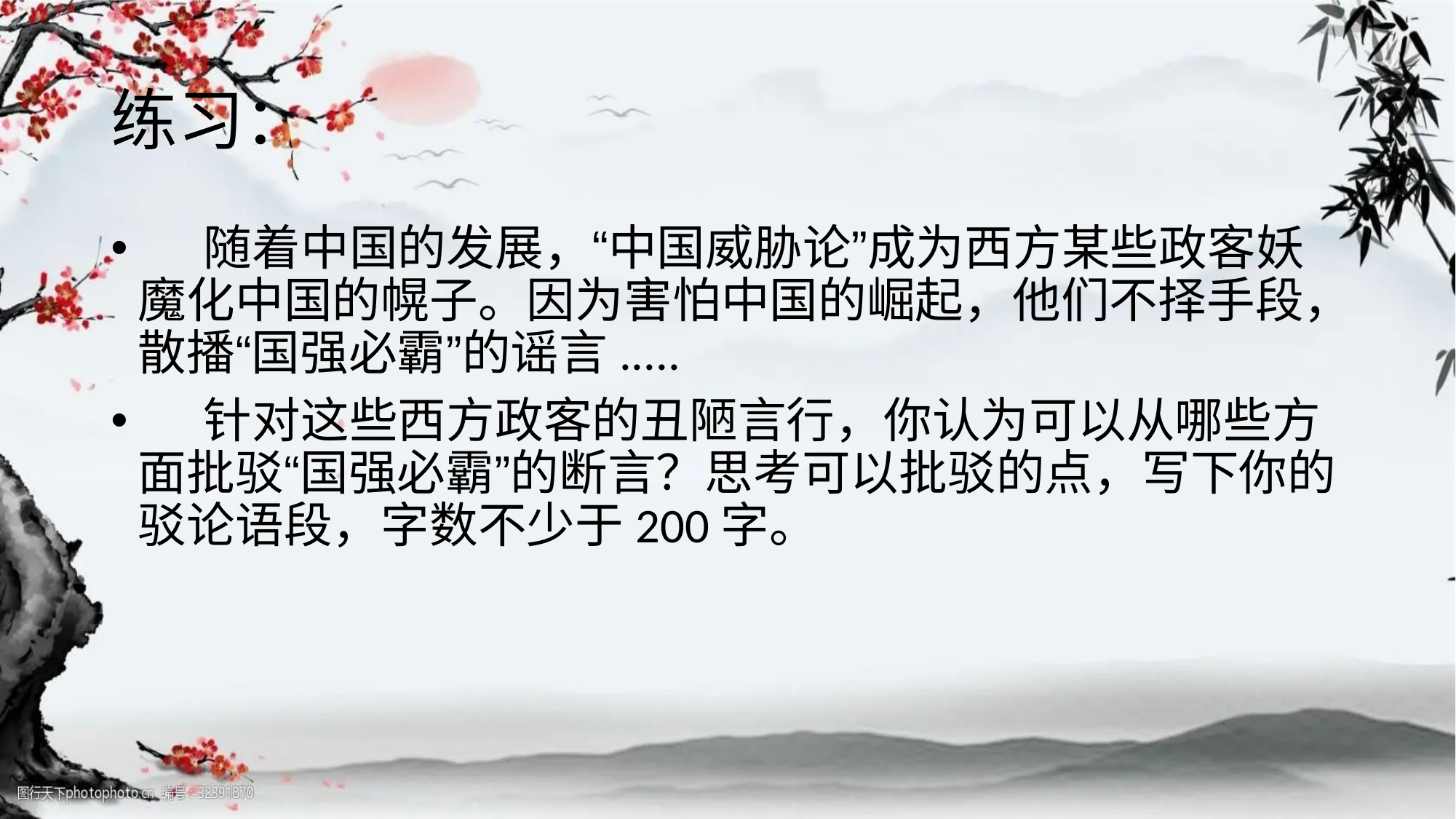

# 练习：
    随着中国的发展，“中国威胁论”成为西方某些政客妖魔化中国的幌子。因为害怕中国的崛起，他们不择手段，散播“国强必霸”的谣言.....
    针对这些西方政客的丑陋言行，你认为可以从哪些方面批驳“国强必霸”的断言？思考可以批驳的点，写下你的驳论语段，字数不少于200字。